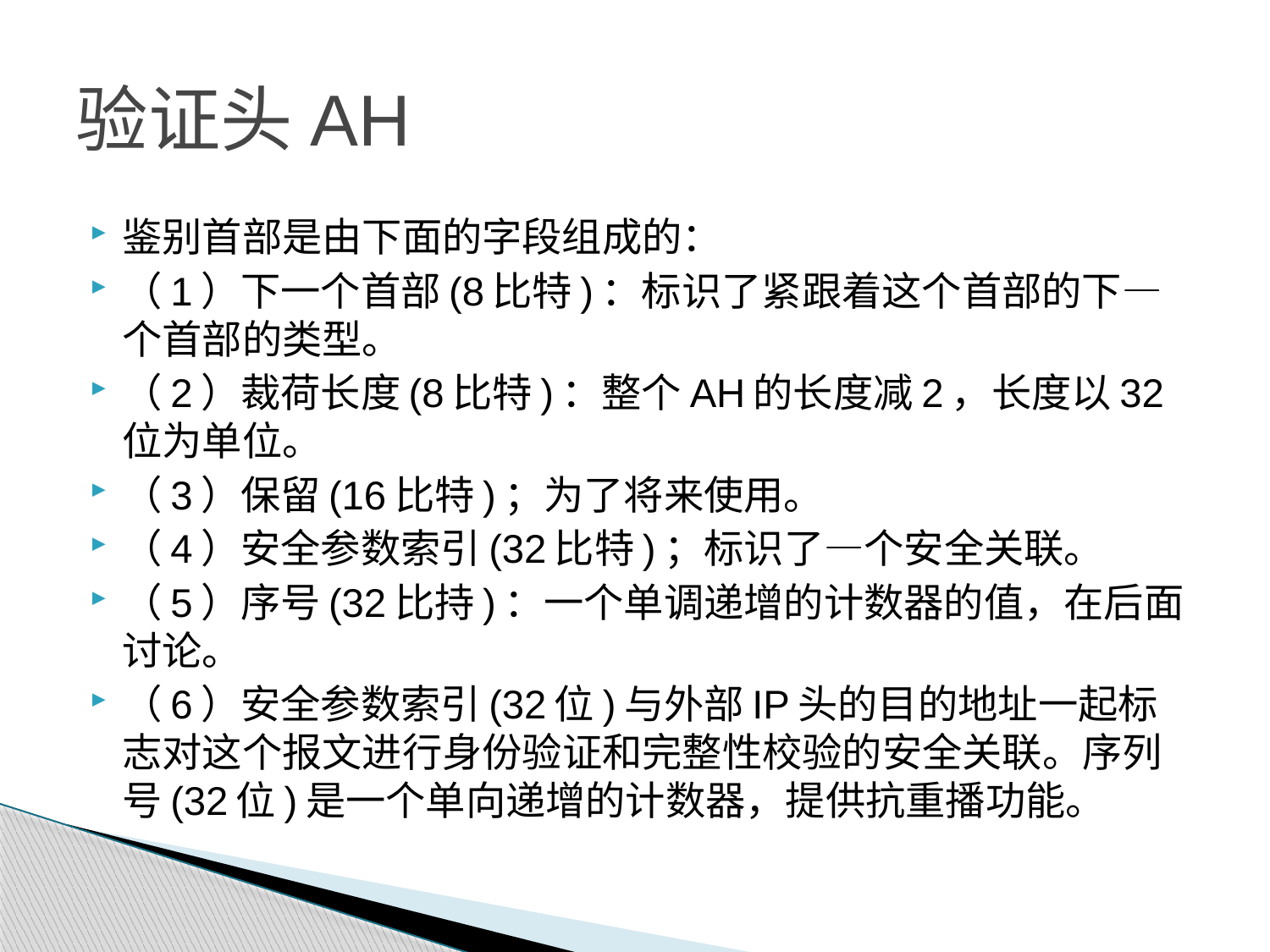

# 验证头AH
鉴别首部是由下面的字段组成的：
（1）下一个首部(8比特)：标识了紧跟着这个首部的下—个首部的类型。
（2）裁荷长度(8比特)：整个AH的长度减2，长度以32位为单位。
（3）保留(16比特)；为了将来使用。
（4）安全参数索引(32比特)；标识了—个安全关联。
（5）序号(32比持)：一个单调递增的计数器的值，在后面讨论。
（6）安全参数索引(32位)与外部IP头的目的地址一起标志对这个报文进行身份验证和完整性校验的安全关联。序列号(32位)是一个单向递增的计数器，提供抗重播功能。